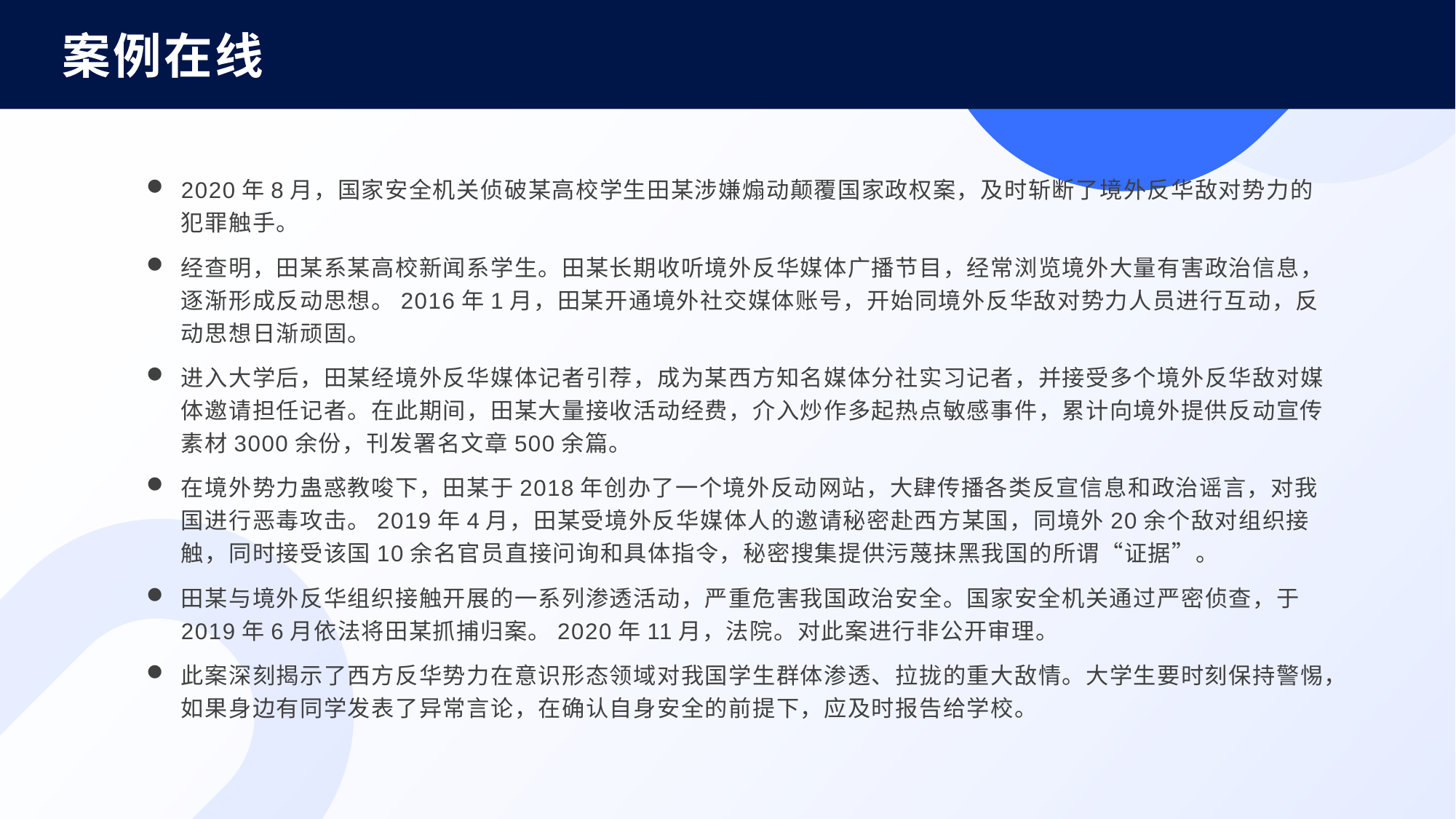

案例在线
2020年8月，国家安全机关侦破某高校学生田某涉嫌煽动颠覆国家政权案，及时斩断了境外反华敌对势力的犯罪触手。
经查明，田某系某高校新闻系学生。田某长期收听境外反华媒体广播节目，经常浏览境外大量有害政治信息，逐渐形成反动思想。2016年1月，田某开通境外社交媒体账号，开始同境外反华敌对势力人员进行互动，反动思想日渐顽固。
进入大学后，田某经境外反华媒体记者引荐，成为某西方知名媒体分社实习记者，并接受多个境外反华敌对媒体邀请担任记者。在此期间，田某大量接收活动经费，介入炒作多起热点敏感事件，累计向境外提供反动宣传素材3000余份，刊发署名文章500余篇。
在境外势力蛊惑教唆下，田某于2018年创办了一个境外反动网站，大肆传播各类反宣信息和政治谣言，对我国进行恶毒攻击。2019年4月，田某受境外反华媒体人的邀请秘密赴西方某国，同境外20余个敌对组织接触，同时接受该国10余名官员直接问询和具体指令，秘密搜集提供污蔑抹黑我国的所谓“证据”。
田某与境外反华组织接触开展的一系列渗透活动，严重危害我国政治安全。国家安全机关通过严密侦查，于2019年6月依法将田某抓捕归案。2020年11月，法院。对此案进行非公开审理。
此案深刻揭示了西方反华势力在意识形态领域对我国学生群体渗透、拉拢的重大敌情。大学生要时刻保持警惕，如果身边有同学发表了异常言论，在确认自身安全的前提下，应及时报告给学校。